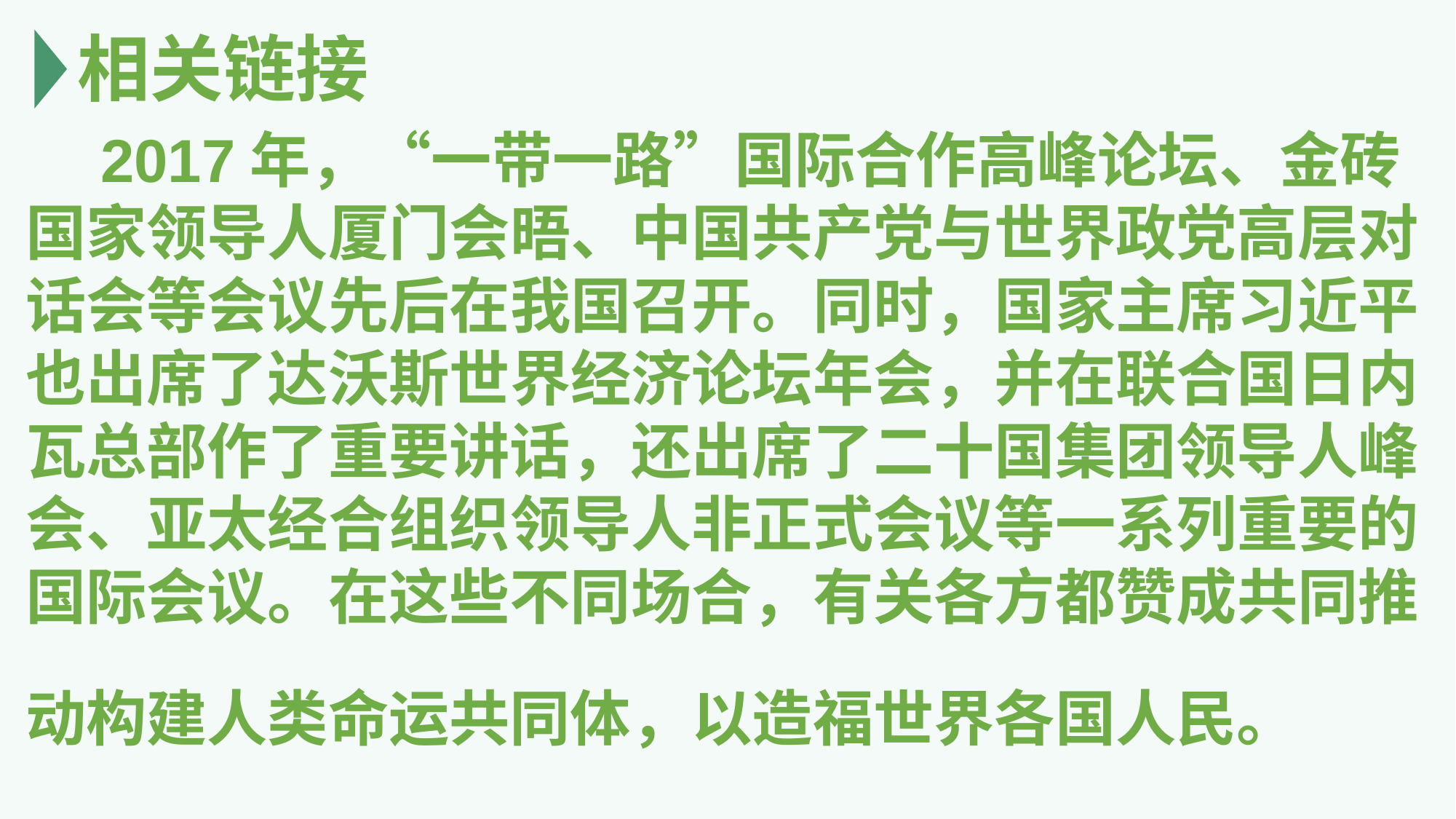

相关链接
     2017年，“一带一路”国际合作高峰论坛、金砖国家领导人厦门会晤、中国共产党与世界政党高层对话会等会议先后在我国召开。同时，国家主席习近平也出席了达沃斯世界经济论坛年会，并在联合国日内瓦总部作了重要讲话，还出席了二十国集团领导人峰会、亚太经合组织领导人非正式会议等一系列重要的国际会议。在这些不同场合，有关各方都赞成共同推动构建人类命运共同体，以造福世界各国人民。